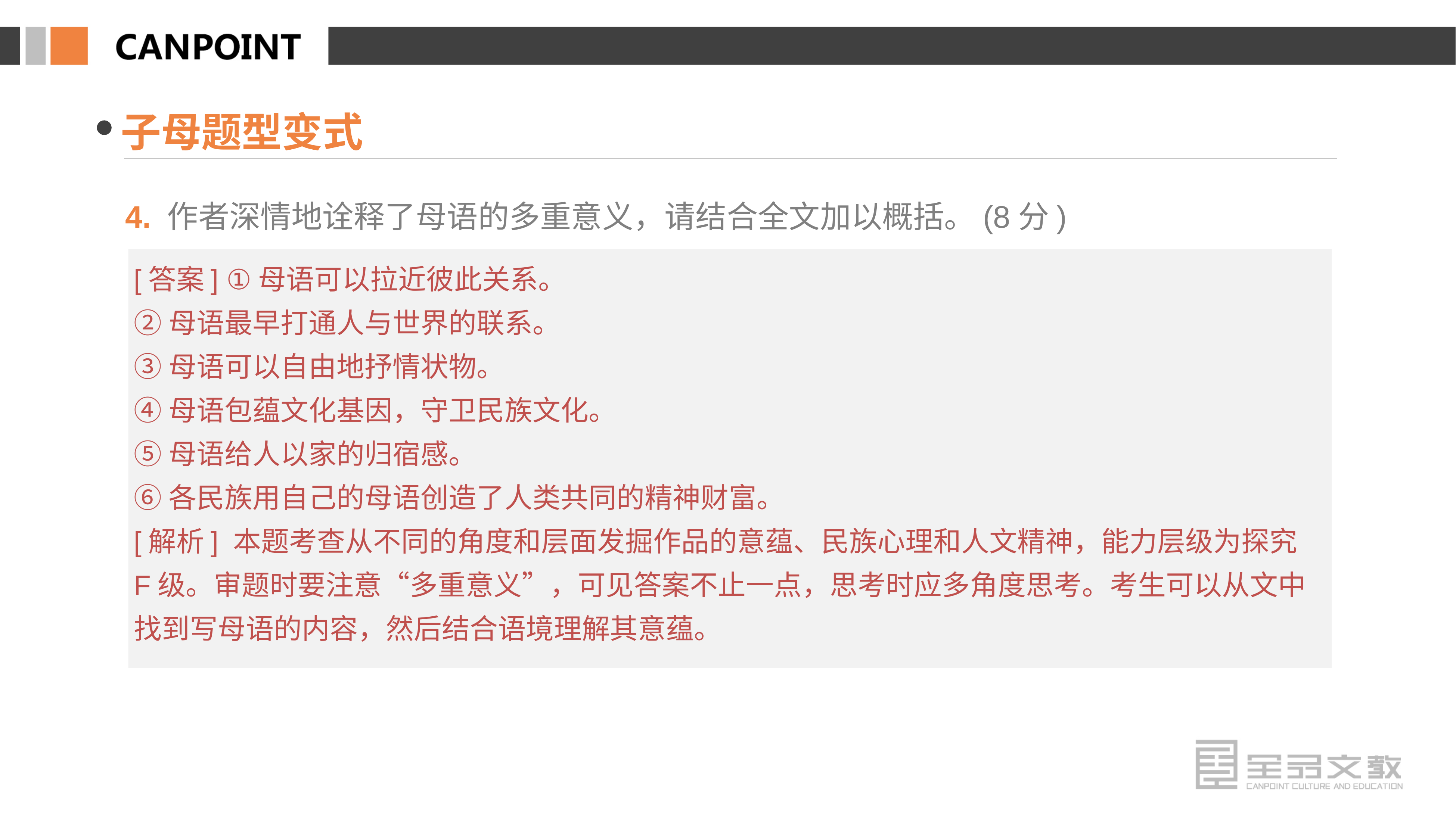

子母题型变式

4. 作者深情地诠释了母语的多重意义，请结合全文加以概括。(8分)

[答案] ①母语可以拉近彼此关系。
②母语最早打通人与世界的联系。
③母语可以自由地抒情状物。
④母语包蕴文化基因，守卫民族文化。
⑤母语给人以家的归宿感。
⑥各民族用自己的母语创造了人类共同的精神财富。
[解析] 本题考查从不同的角度和层面发掘作品的意蕴、民族心理和人文精神，能力层级为探究F级。审题时要注意“多重意义”，可见答案不止一点，思考时应多角度思考。考生可以从文中找到写母语的内容，然后结合语境理解其意蕴。